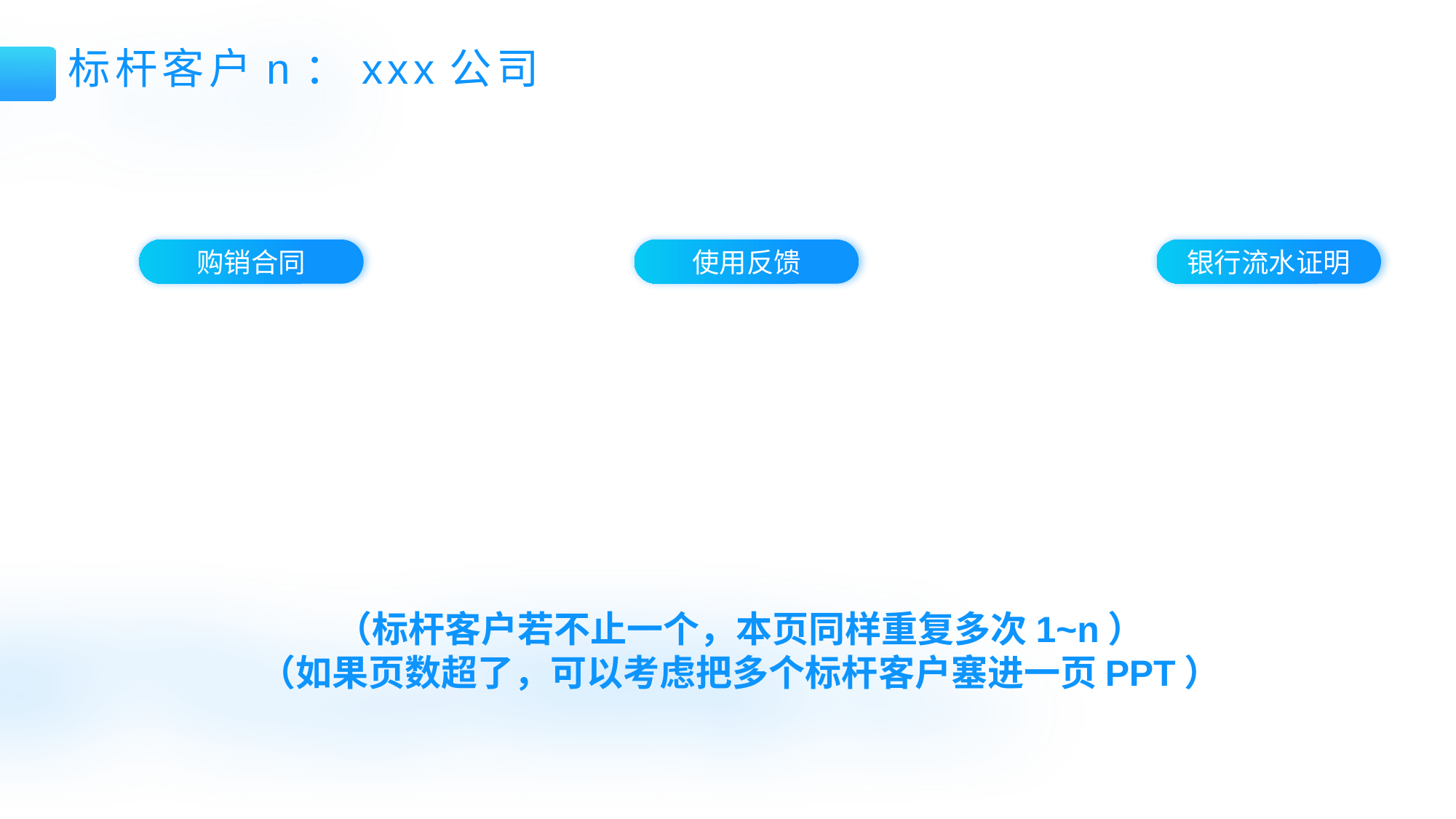

标杆客户n：xxx公司

购销合同
使用反馈
银行流水证明
（标杆客户若不止一个，本页同样重复多次1~n）
（如果页数超了，可以考虑把多个标杆客户塞进一页PPT）